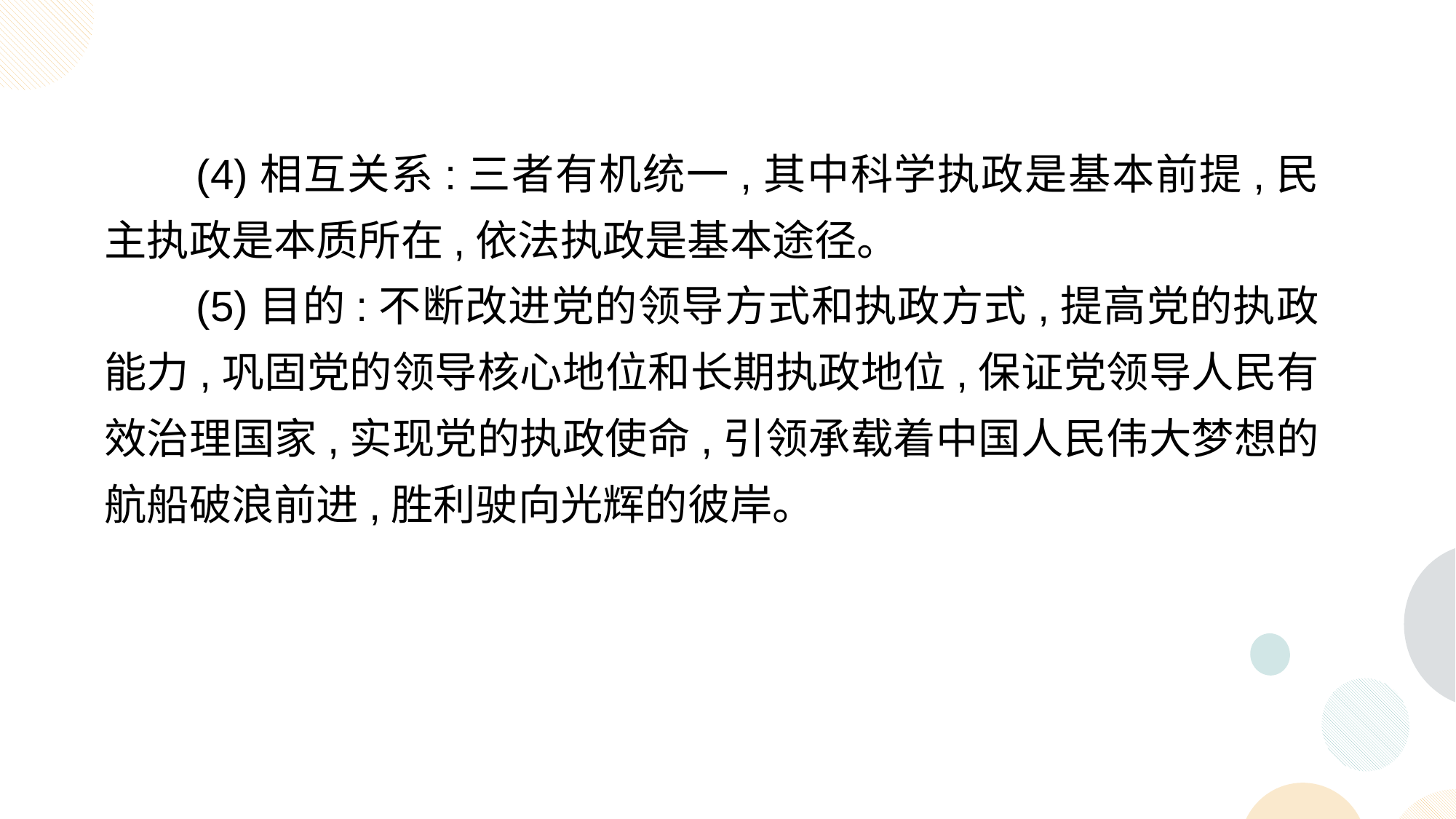

(4)相互关系:三者有机统一,其中科学执政是基本前提,民主执政是本质所在,依法执政是基本途径。
(5)目的:不断改进党的领导方式和执政方式,提高党的执政能力,巩固党的领导核心地位和长期执政地位,保证党领导人民有效治理国家,实现党的执政使命,引领承载着中国人民伟大梦想的航船破浪前进,胜利驶向光辉的彼岸。